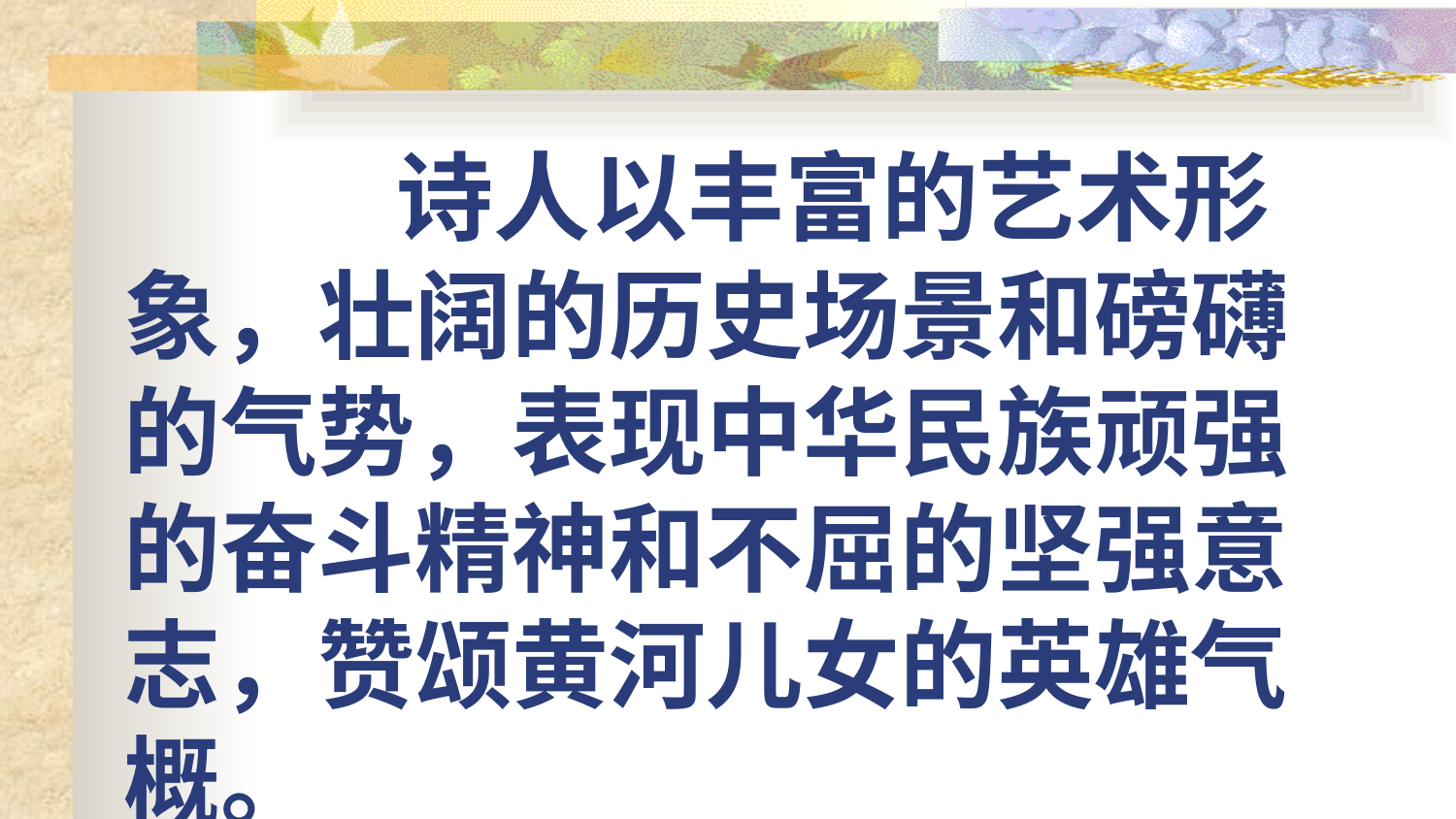

诗人以丰富的艺术形象，壮阔的历史场景和磅礴的气势，表现中华民族顽强的奋斗精神和不屈的坚强意志，赞颂黄河儿女的英雄气概。